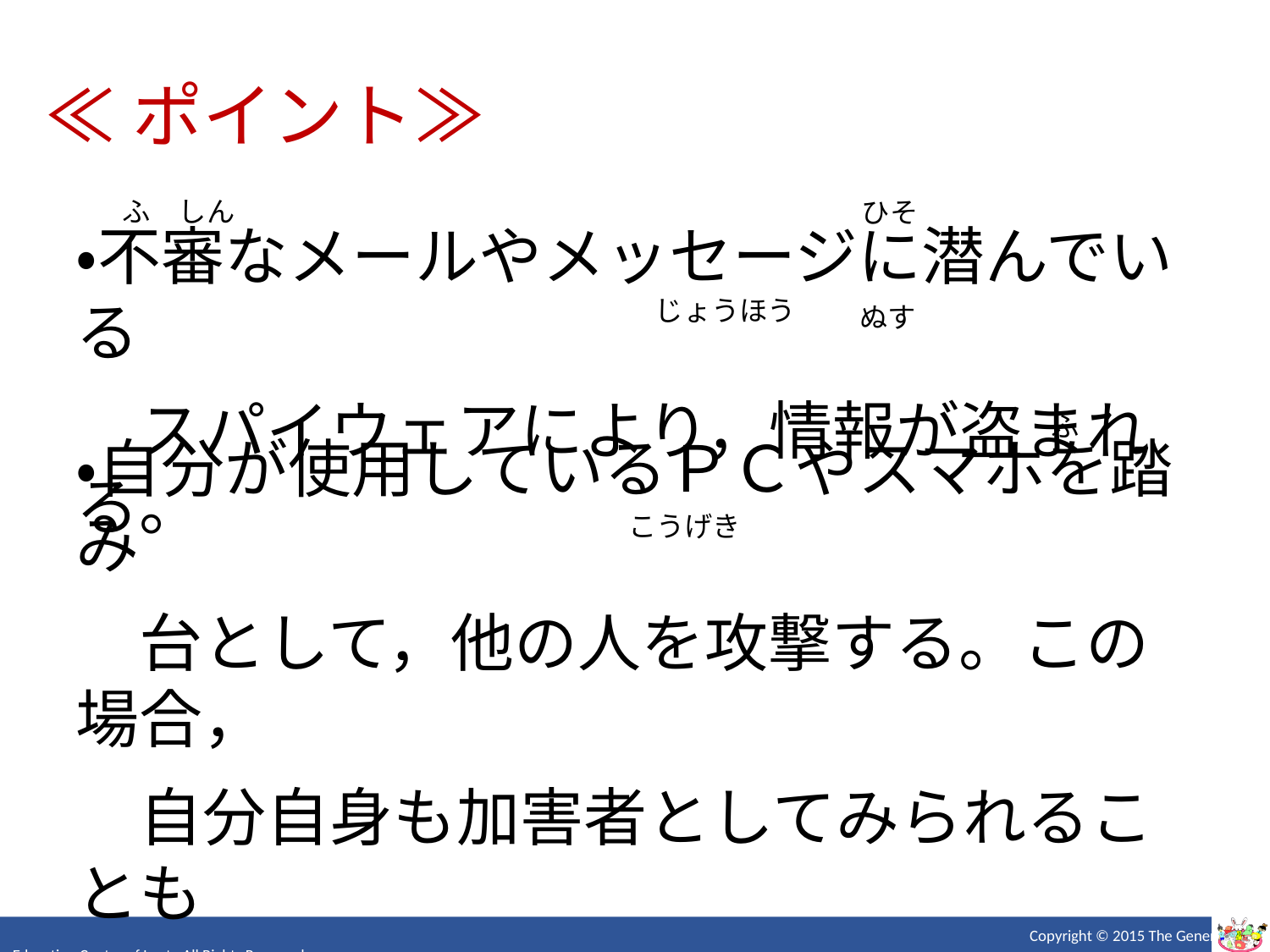

≪ポイント≫
ふ　しん
ひそ
・不審なメールやメッセージに潜んでいる

　スパイウェアにより，情報が盗まれる。
じょうほう
ぬす
ふ
・自分が使用しているＰＣやスマホを踏み

　台として，他の人を攻撃する。この場合，

　自分自身も加害者としてみられることも

　ある。
こうげき